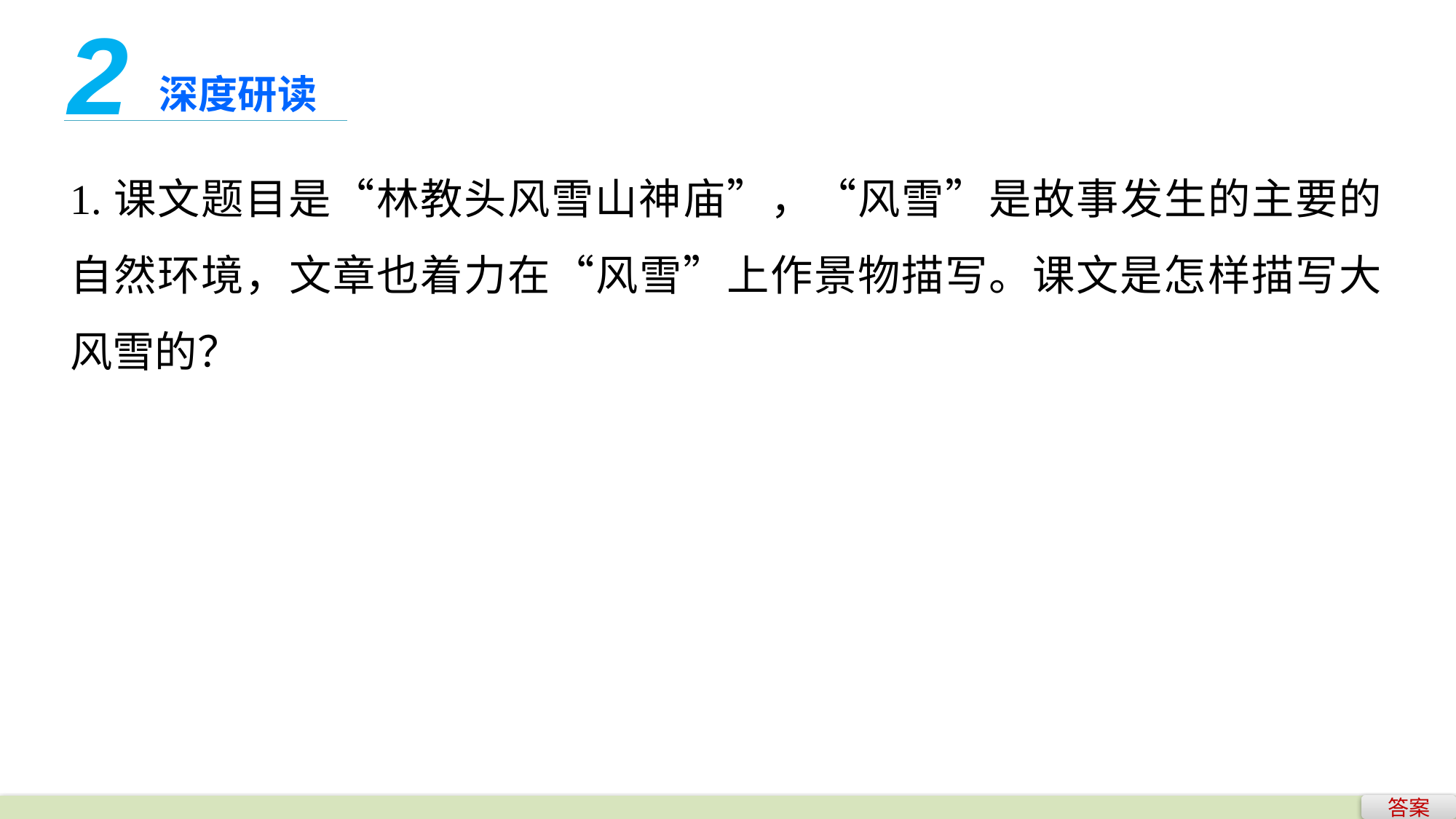

2
深度研读
1.课文题目是“林教头风雪山神庙”，“风雪”是故事发生的主要的自然环境，文章也着力在“风雪”上作景物描写。课文是怎样描写大风雪的？
答案